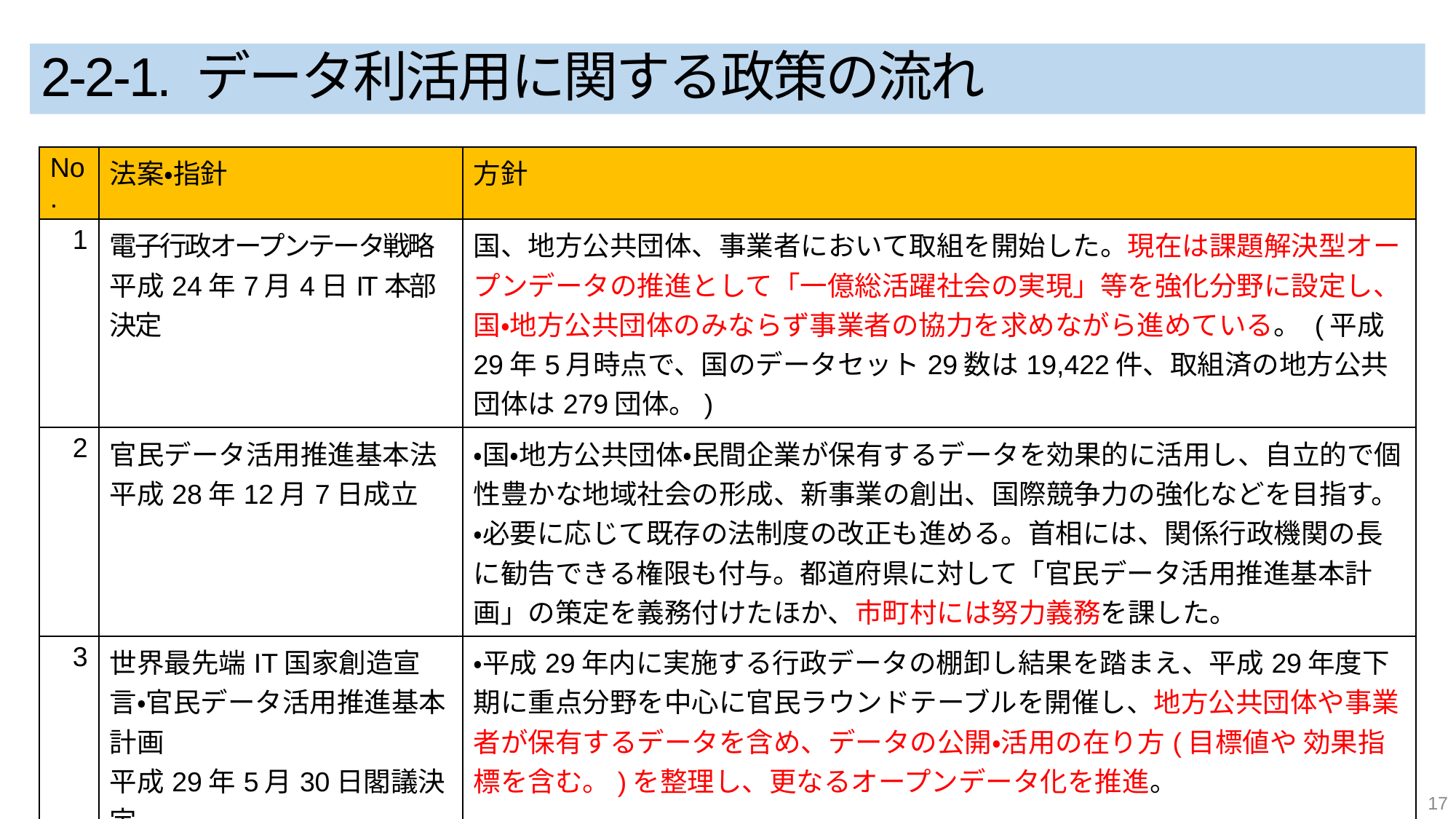

# 2-2-1. データ利活用に関する政策の流れ

| No. | 法案・指針 | 方針 |
| --- | --- | --- |
| 1 | 電子行政オープンテータ戦略 平成24年7月4日IT本部決定 | 国、地方公共団体、事業者において取組を開始した。現在は課題解決型オープンデータの推進として「一億総活躍社会の実現」等を強化分野に設定し、国・地方公共団体のみならず事業者の協力を求めながら進めている。 (平成29年5月時点で、国のデータセット29数は19,422件、取組済の地方公共団体は279団体。) |
| 2 | 官民データ活用推進基本法 平成28年12月7日成立 | ・国・地方公共団体・民間企業が保有するデータを効果的に活用し、自立的で個性豊かな地域社会の形成、新事業の創出、国際競争力の強化などを目指す。 ・必要に応じて既存の法制度の改正も進める。首相には、関係行政機関の長に勧告できる権限も付与。都道府県に対して「官民データ活用推進基本計画」の策定を義務付けたほか、市町村には努力義務を課した。 |
| 3 | 世界最先端IT国家創造宣言・官民データ活用推進基本計画 平成29年5月30日閣議決定 | ・平成29年内に実施する行政データの棚卸し結果を踏まえ、平成29年度下期に重点分野を中心に官民ラウンドテーブルを開催し、地方公共団体や事業者が保有するデータを含め、データの公開・活用の在り方(目標値や 効果指標を含む。)を整理し、更なるオープンデータ化を推進。 |
17